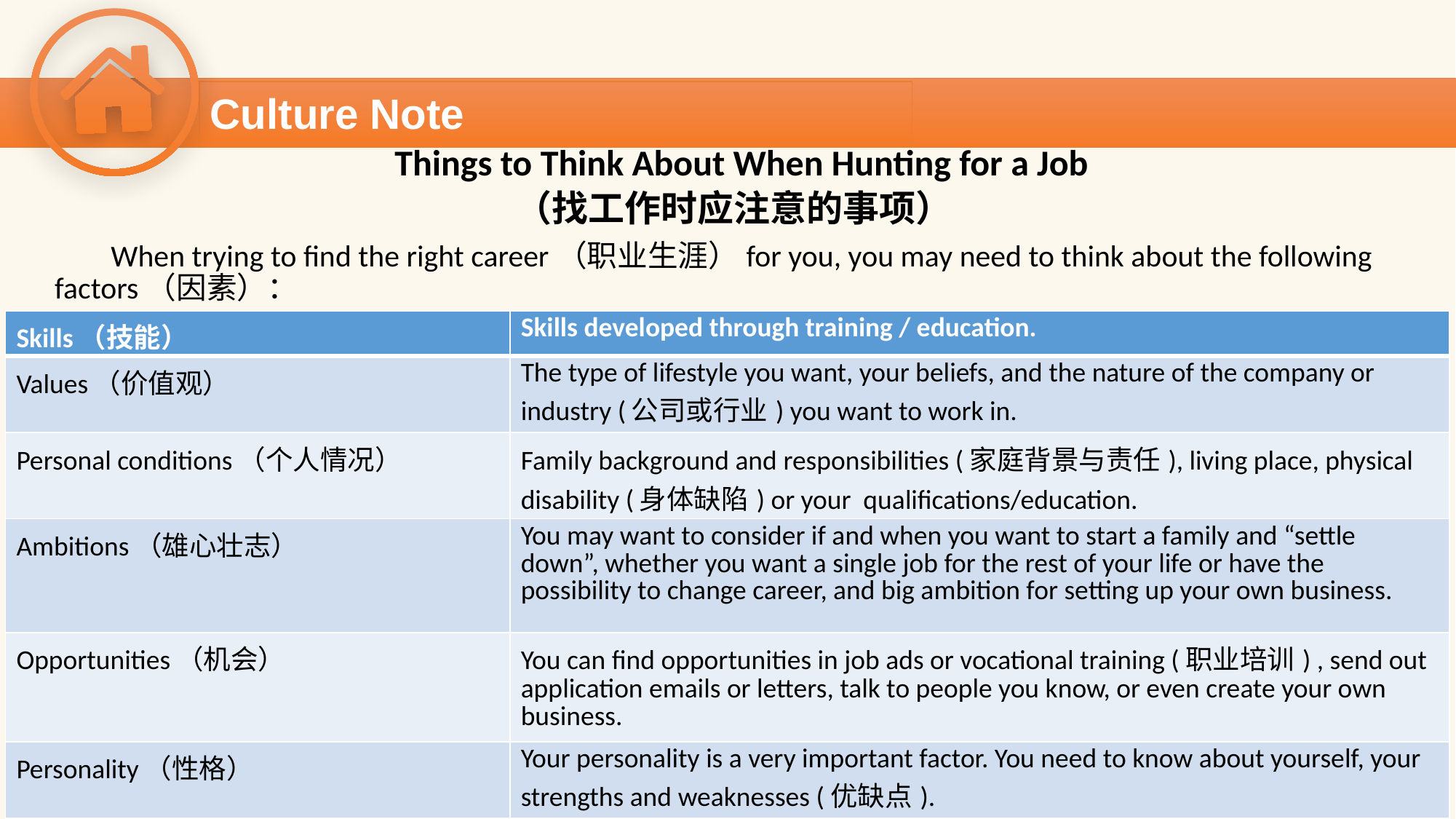

Culture Note
  Things to Think About When Hunting for a Job
（找工作时应注意的事项）
       When trying to find the right career（职业生涯）for you, you may need to think about the following factors（因素）：
| Skills（技能） | Skills developed through training / education. |
| --- | --- |
| Values（价值观） | The type of lifestyle you want, your beliefs, and the nature of the company or industry (公司或行业) you want to work in. |
| Personal conditions（个人情况） | Family background and responsibilities (家庭背景与责任), living place, physical disability (身体缺陷) or your qualifications/education. |
| Ambitions（雄心壮志） | You may want to consider if and when you want to start a family and “settle down”, whether you want a single job for the rest of your life or have the possibility to change career, and big ambition for setting up your own business. |
| Opportunities（机会） | You can find opportunities in job ads or vocational training (职业培训) , send out application emails or letters, talk to people you know, or even create your own business. |
| Personality（性格） | Your personality is a very important factor. You need to know about yourself, your strengths and weaknesses (优缺点). |